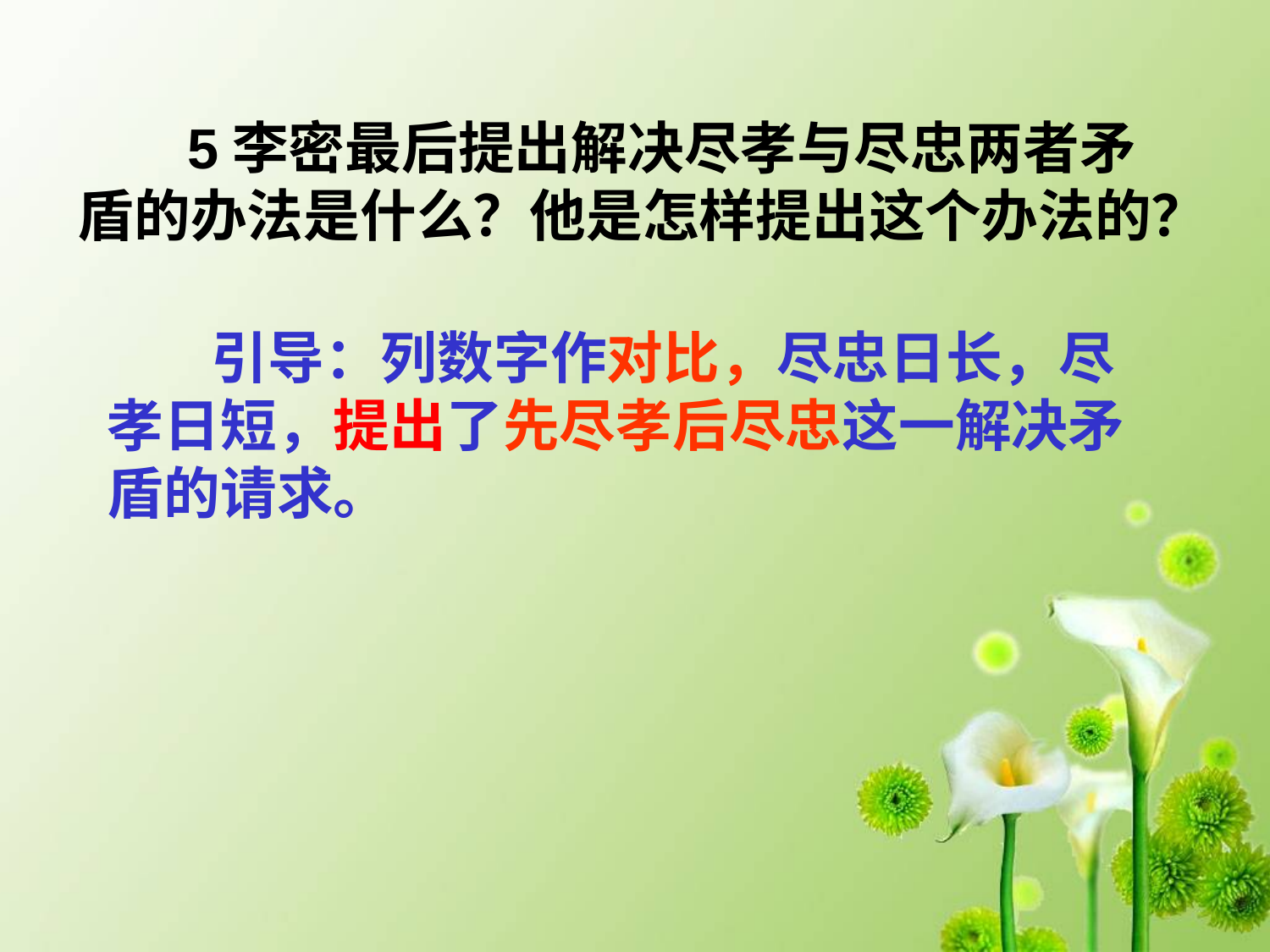

5李密最后提出解决尽孝与尽忠两者矛盾的办法是什么？他是怎样提出这个办法的？
       引导：列数字作对比，尽忠日长，尽孝日短，提出了先尽孝后尽忠这一解决矛盾的请求。